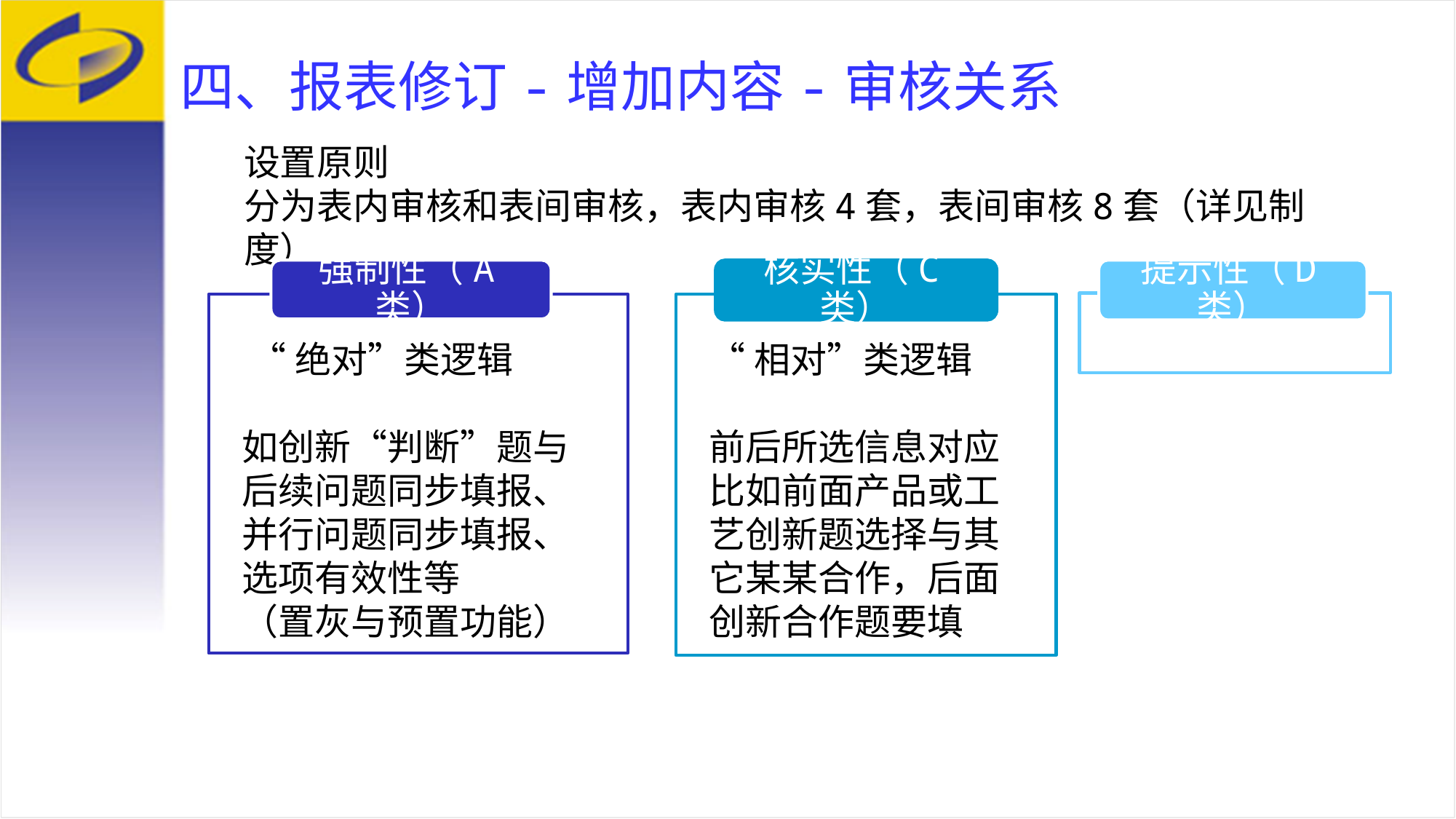

四、报表修订-增加内容-审核关系
设置原则
分为表内审核和表间审核，表内审核4套，表间审核8套（详见制度）

强制性（A类）
 “绝对”类逻辑

如创新“判断”题与后续问题同步填报、并行问题同步填报、选项有效性等
（置灰与预置功能）

核实性（C类）
“相对”类逻辑

前后所选信息对应
比如前面产品或工艺创新题选择与其它某某合作，后面创新合作题要填

提示性（D类）

15